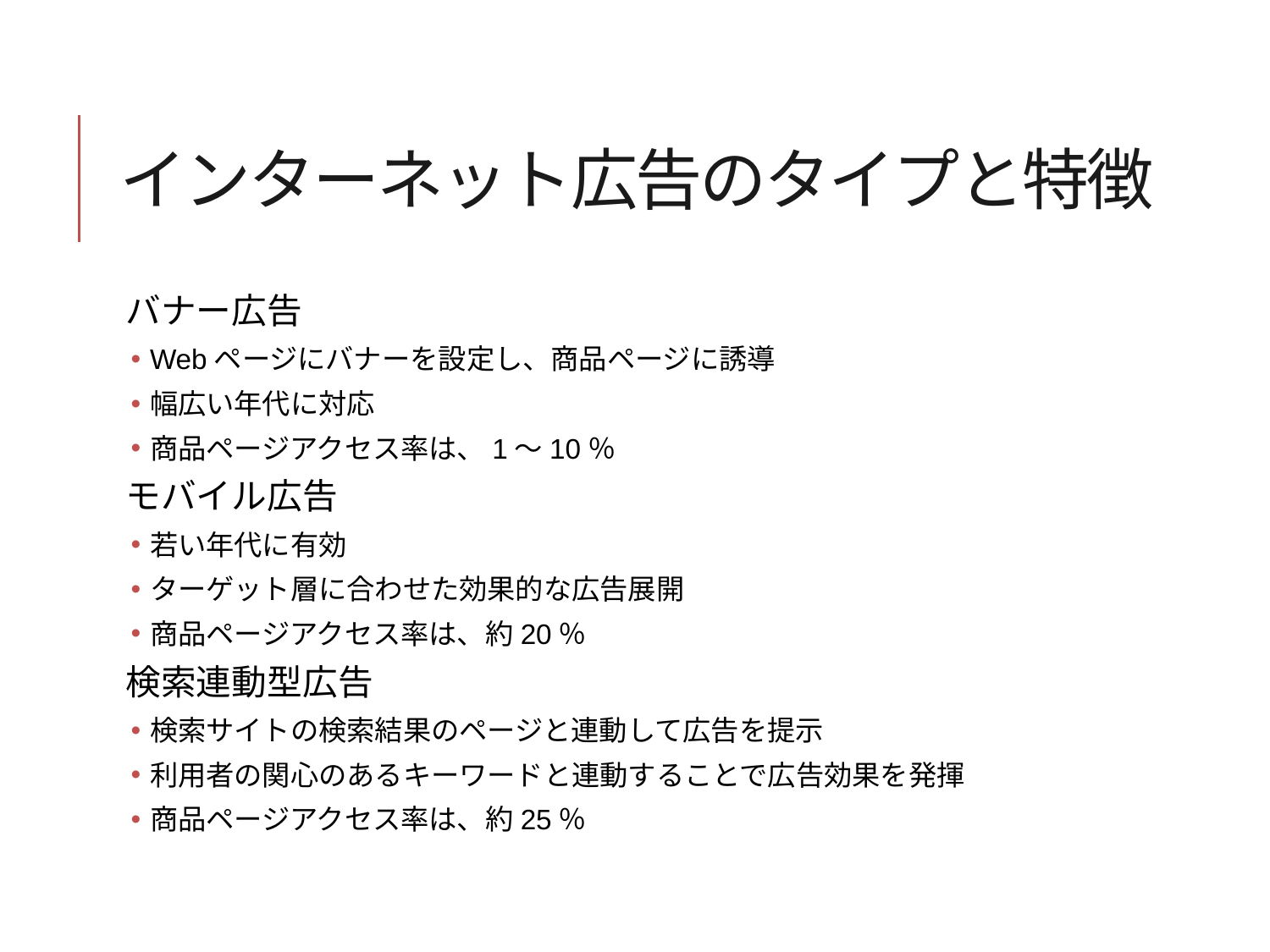

# インターネット広告のタイプと特徴
バナー広告
Webページにバナーを設定し、商品ページに誘導
幅広い年代に対応
商品ページアクセス率は、1～10％
モバイル広告
若い年代に有効
ターゲット層に合わせた効果的な広告展開
商品ページアクセス率は、約20％
検索連動型広告
検索サイトの検索結果のページと連動して広告を提示
利用者の関心のあるキーワードと連動することで広告効果を発揮
商品ページアクセス率は、約25％